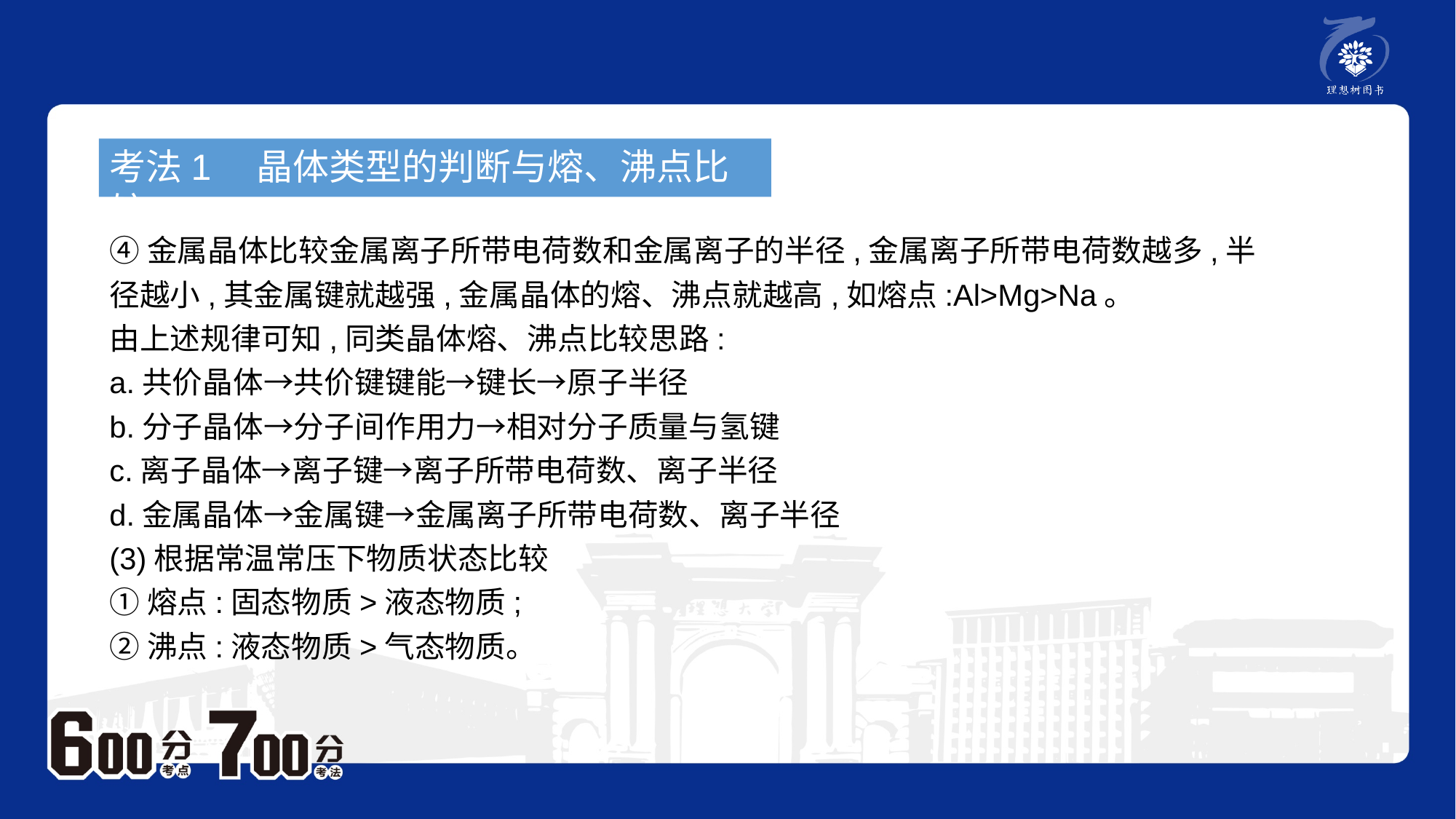

考法1　晶体类型的判断与熔、沸点比较
④金属晶体比较金属离子所带电荷数和金属离子的半径,金属离子所带电荷数越多,半径越小,其金属键就越强,金属晶体的熔、沸点就越高,如熔点:Al>Mg>Na。
由上述规律可知,同类晶体熔、沸点比较思路:
a.共价晶体→共价键键能→键长→原子半径
b.分子晶体→分子间作用力→相对分子质量与氢键
c.离子晶体→离子键→离子所带电荷数、离子半径
d.金属晶体→金属键→金属离子所带电荷数、离子半径
(3)根据常温常压下物质状态比较
①熔点:固态物质>液态物质;
②沸点:液态物质>气态物质。